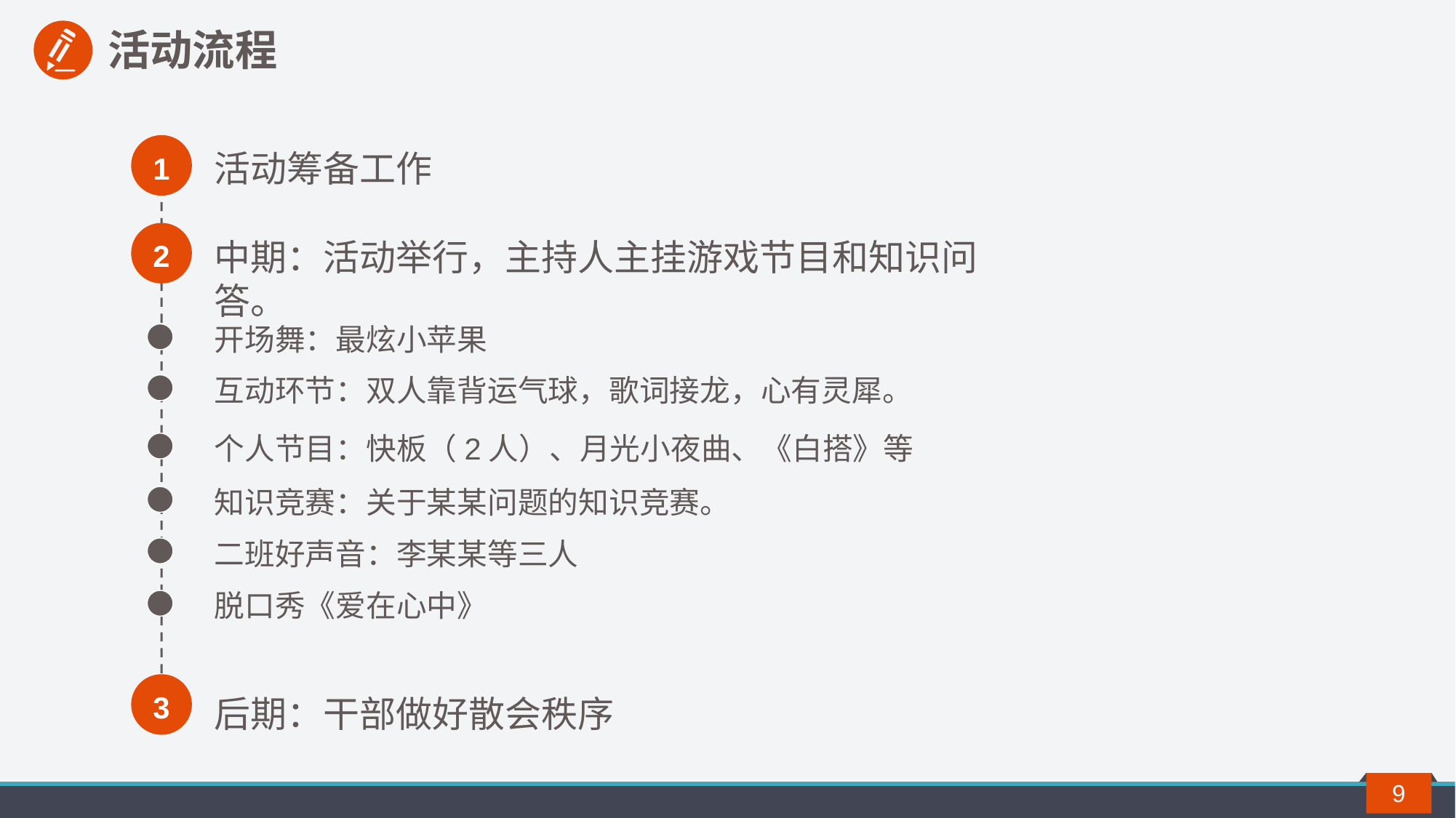

活动流程

1
活动筹备工作

2
中期：活动举行，主持人主挂游戏节目和知识问答。
开场舞：最炫小苹果

互动环节：双人靠背运气球，歌词接龙，心有灵犀。

个人节目：快板（2人）、月光小夜曲、《白搭》等

知识竞赛：关于某某问题的知识竞赛。

二班好声音：李某某等三人

脱口秀《爱在心中》

3
后期：干部做好散会秩序